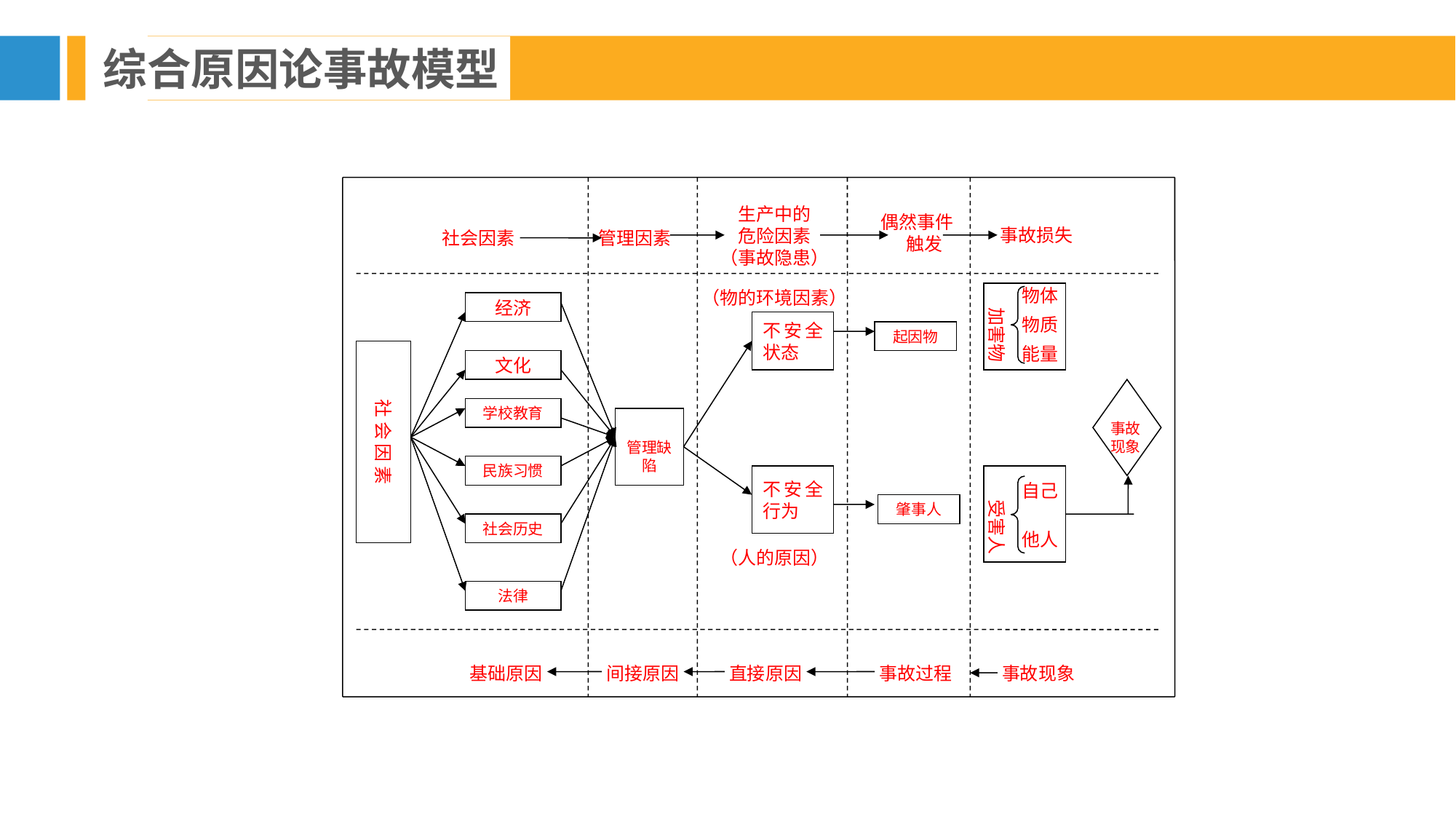

综合原因论事故模型

生产中的
危险因素
（事故隐患）
偶然事件
触发
事故损失
社会因素
管理因素

物体
（物的环境因素）

经济
加害物

物质

不安全状态
起因物

能量
社 会 因 素

文化

学校教育
事故
现象

管理缺陷

民族习惯
不安全行为

自己

受害人
肇事人

社会历史

他人
（人的原因）
法律

基础原因
间接原因
直接原因
事故过程
事故现象